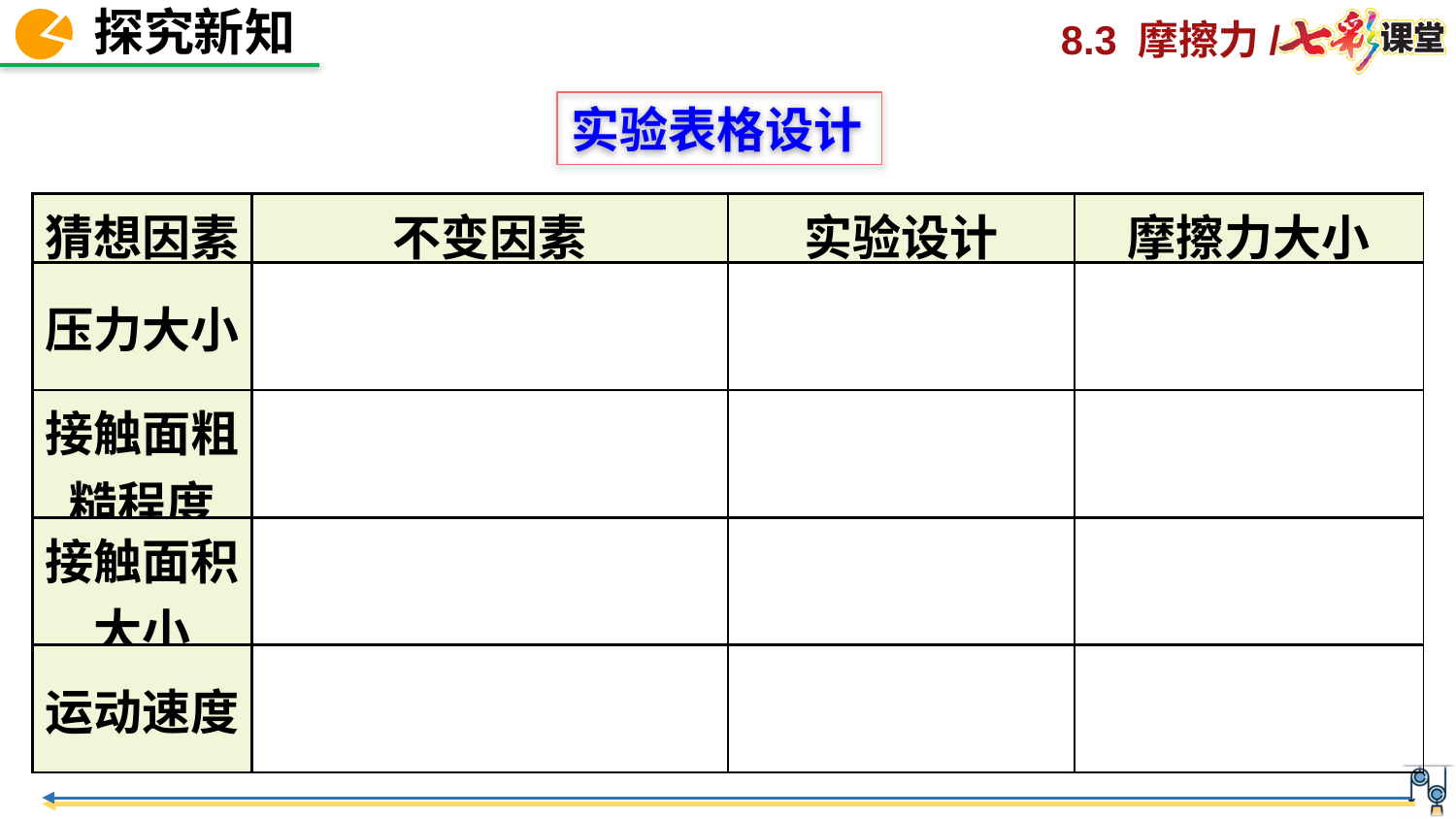

实验表格设计
| 猜想因素 | 不变因素 | 实验设计 | 摩擦力大小 |
| --- | --- | --- | --- |
| 压力大小 |  |  |  |
| 接触面粗糙程度 |  |  |  |
| 接触面积大小 |  |  |  |
| 运动速度 |  |  |  |